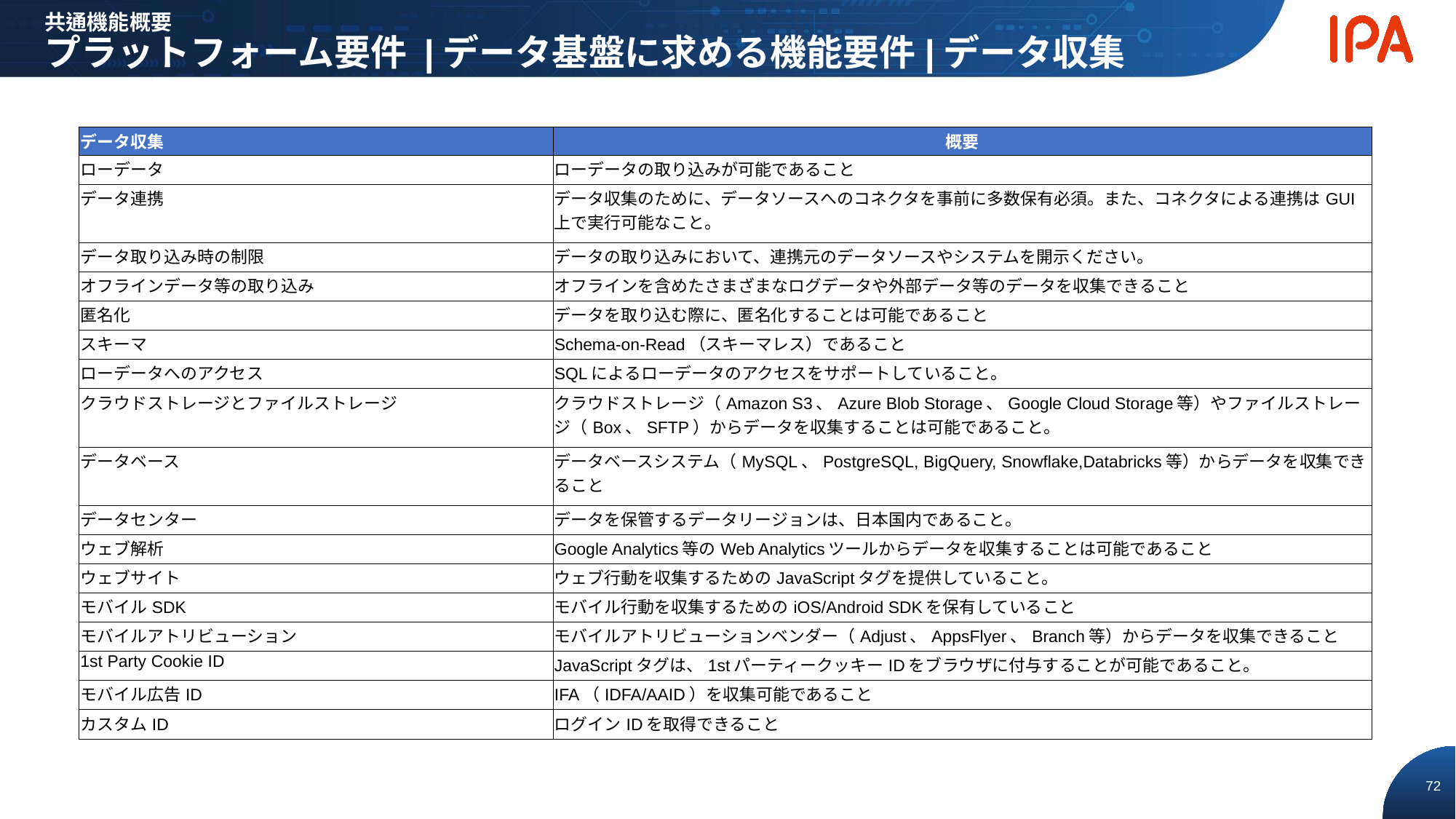

共通機能概要
プラットフォーム要件 |データ基盤に求める機能要件|データ収集
| データ収集 | 概要 |
| --- | --- |
| ローデータ | ローデータの取り込みが可能であること |
| データ連携 | データ収集のために、データソースへのコネクタを事前に多数保有必須。また、コネクタによる連携はGUI上で実行可能なこと。 |
| データ取り込み時の制限 | データの取り込みにおいて、連携元のデータソースやシステムを開示ください。 |
| オフラインデータ等の取り込み | オフラインを含めたさまざまなログデータや外部データ等のデータを収集できること |
| 匿名化 | データを取り込む際に、匿名化することは可能であること |
| スキーマ | Schema-on-Read（スキーマレス）であること |
| ローデータへのアクセス | SQLによるローデータのアクセスをサポートしていること。 |
| クラウドストレージとファイルストレージ | クラウドストレージ（Amazon S3、Azure Blob Storage、Google Cloud Storage等）やファイルストレージ（Box、SFTP）からデータを収集することは可能であること。 |
| データベース | データベースシステム（MySQL、PostgreSQL, BigQuery, Snowflake,Databricks等）からデータを収集できること |
| データセンター | データを保管するデータリージョンは、日本国内であること。 |
| ウェブ解析 | Google Analytics等のWeb Analyticsツールからデータを収集することは可能であること |
| ウェブサイト | ウェブ行動を収集するためのJavaScriptタグを提供していること。 |
| モバイルSDK | モバイル行動を収集するためのiOS/Android SDKを保有していること |
| モバイルアトリビューション | モバイルアトリビューションベンダー（Adjust、AppsFlyer、Branch等）からデータを収集できること |
| 1st Party Cookie ID | JavaScriptタグは、1stパーティークッキーIDをブラウザに付与することが可能であること。 |
| モバイル広告ID | IFA（IDFA/AAID）を収集可能であること |
| カスタムID | ログインIDを取得できること |